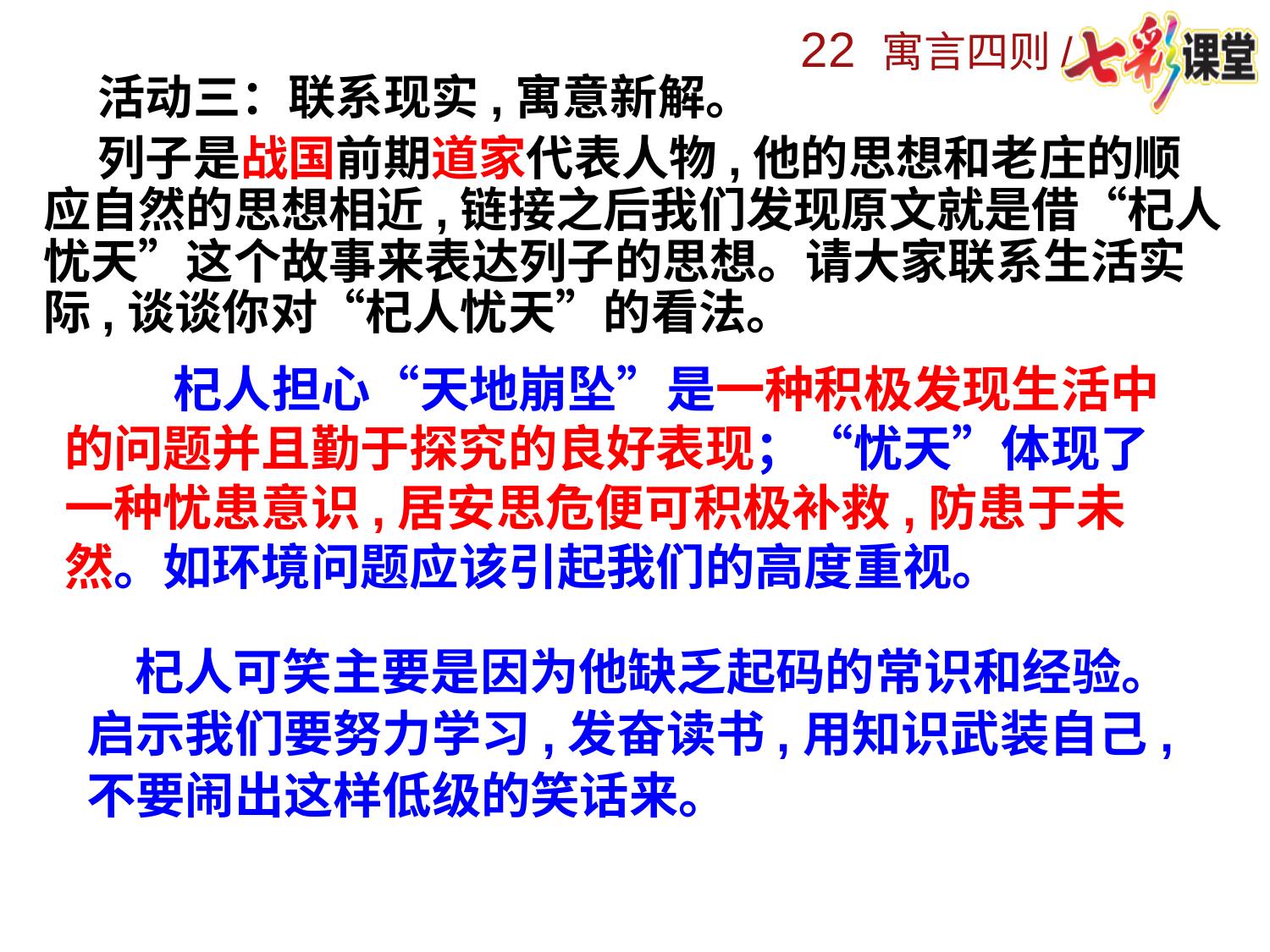

活动三：联系现实,寓意新解。
    列子是战国前期道家代表人物,他的思想和老庄的顺应自然的思想相近,链接之后我们发现原文就是借“杞人忧天”这个故事来表达列子的思想。请大家联系生活实际,谈谈你对“杞人忧天”的看法。
   杞人担心“天地崩坠”是一种积极发现生活中的问题并且勤于探究的良好表现；“忧天”体现了一种忧患意识,居安思危便可积极补救,防患于未然。如环境问题应该引起我们的高度重视。
    杞人可笑主要是因为他缺乏起码的常识和经验。启示我们要努力学习,发奋读书,用知识武装自己,不要闹出这样低级的笑话来。